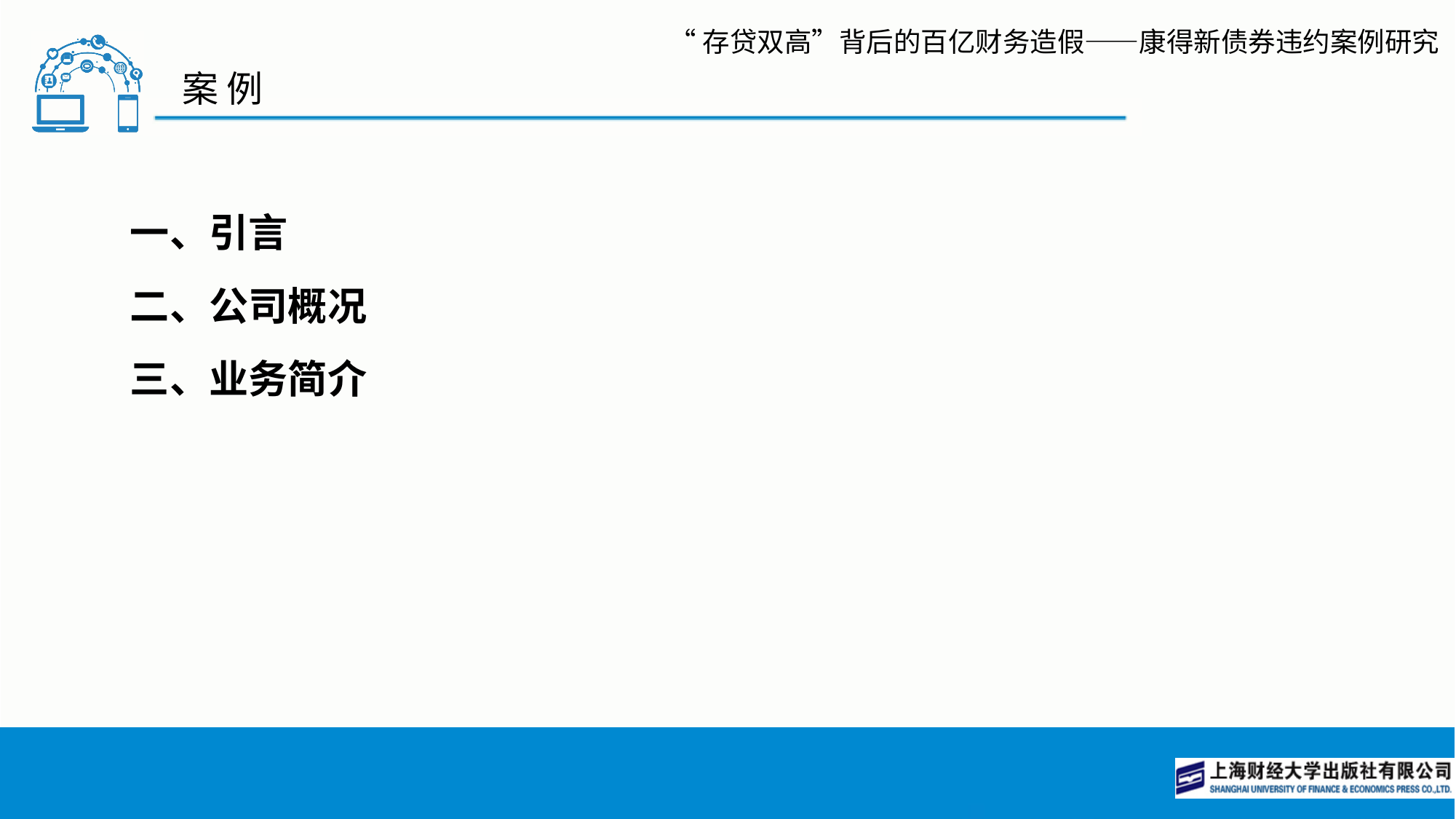

“存贷双高”背后的百亿财务造假——康得新债券违约案例研究
# 案 例
一、引言
二、公司概况
三、业务简介